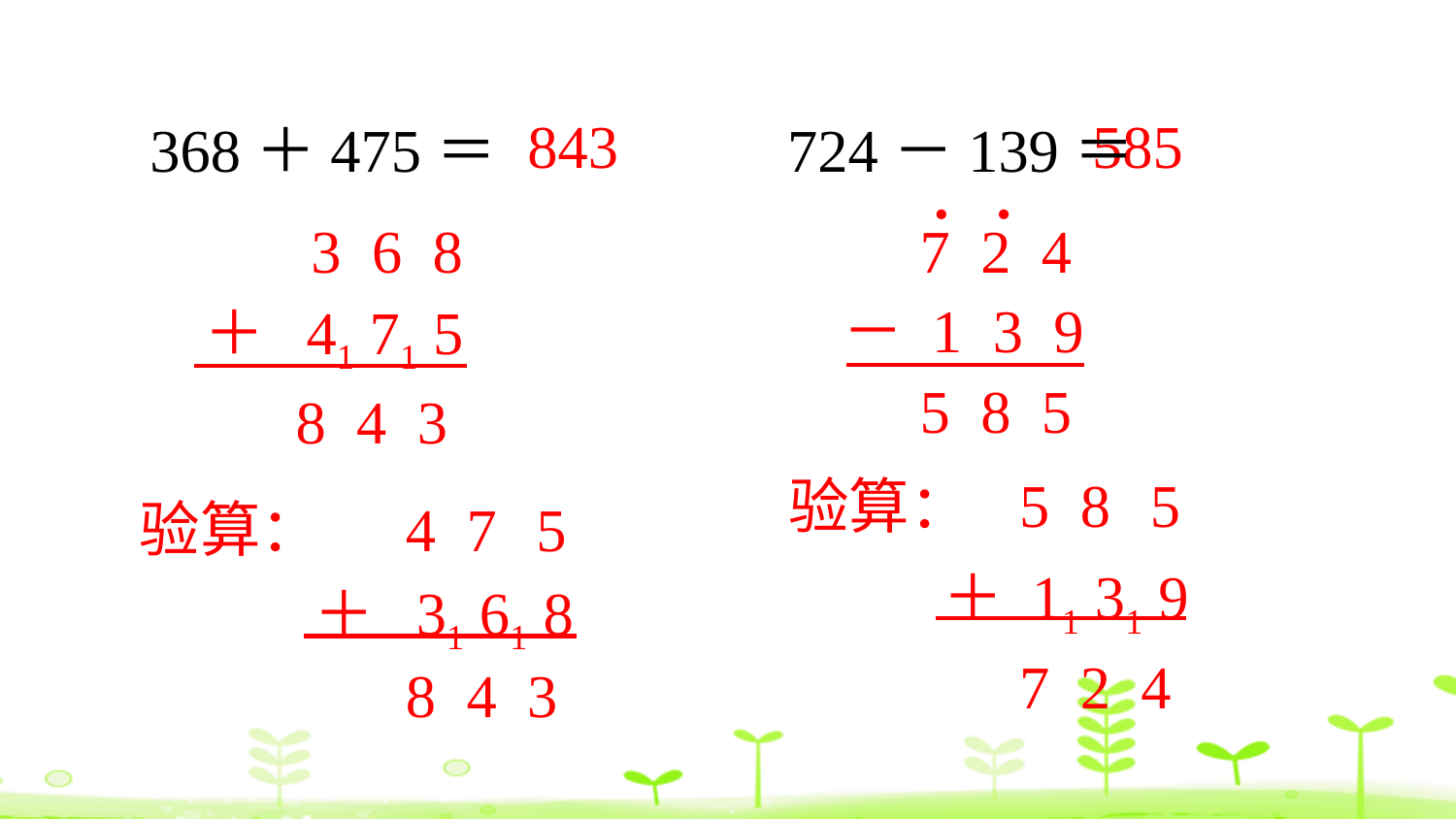

368＋475＝		   724－139＝
585
843
.
.
     7  2  4
－ 1  3  9
     5  8  5
       3  6  8
＋  41 71 5
      8  4  3
     5  8   5
＋ 11 31 9
     7  2  4
验算：
验算：
      4  7   5
＋  31 61 8
      8  4  3